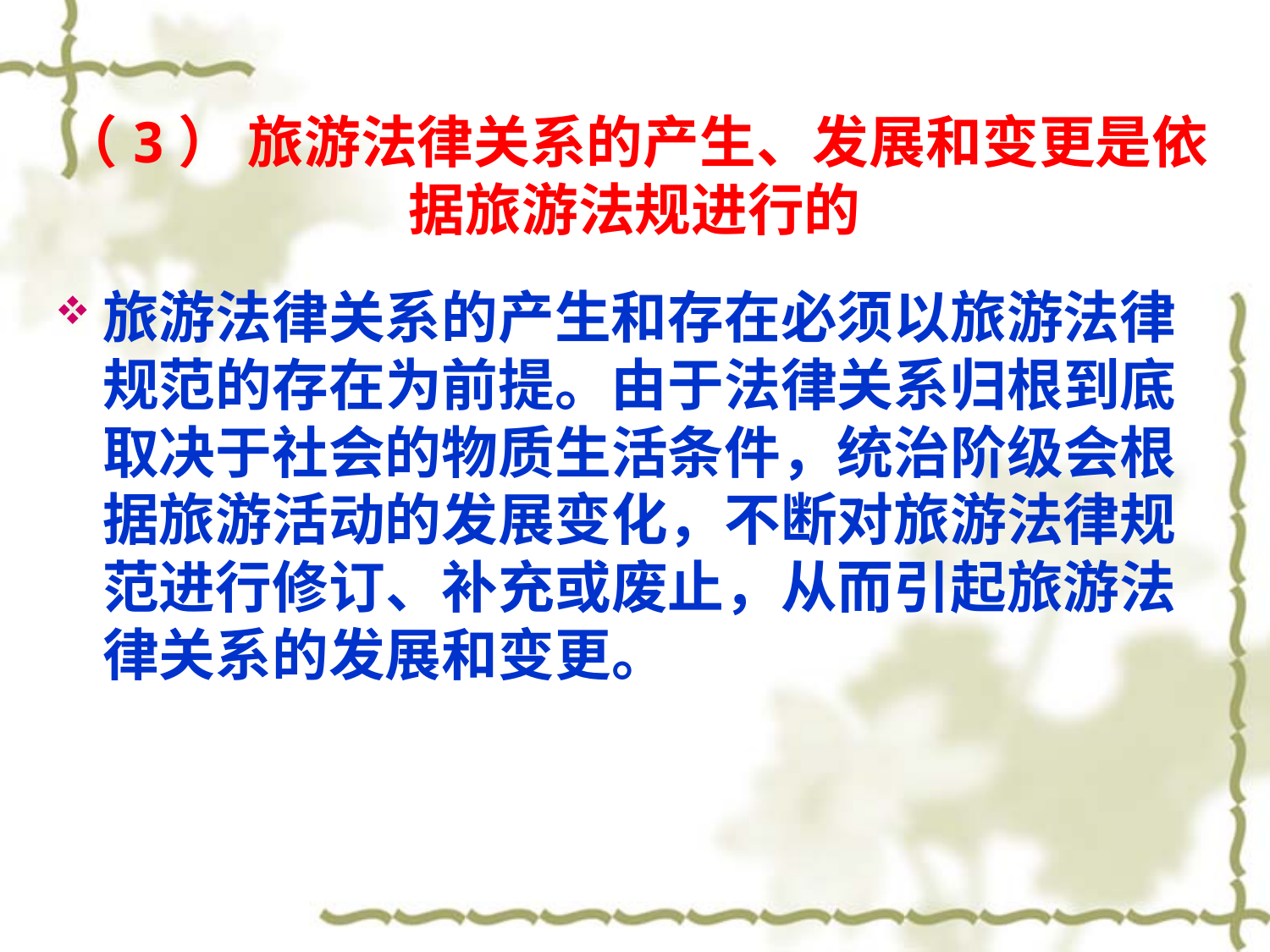

# （3） 旅游法律关系的产生、发展和变更是依据旅游法规进行的
旅游法律关系的产生和存在必须以旅游法律规范的存在为前提。由于法律关系归根到底取决于社会的物质生活条件，统治阶级会根据旅游活动的发展变化，不断对旅游法律规范进行修订、补充或废止，从而引起旅游法律关系的发展和变更。